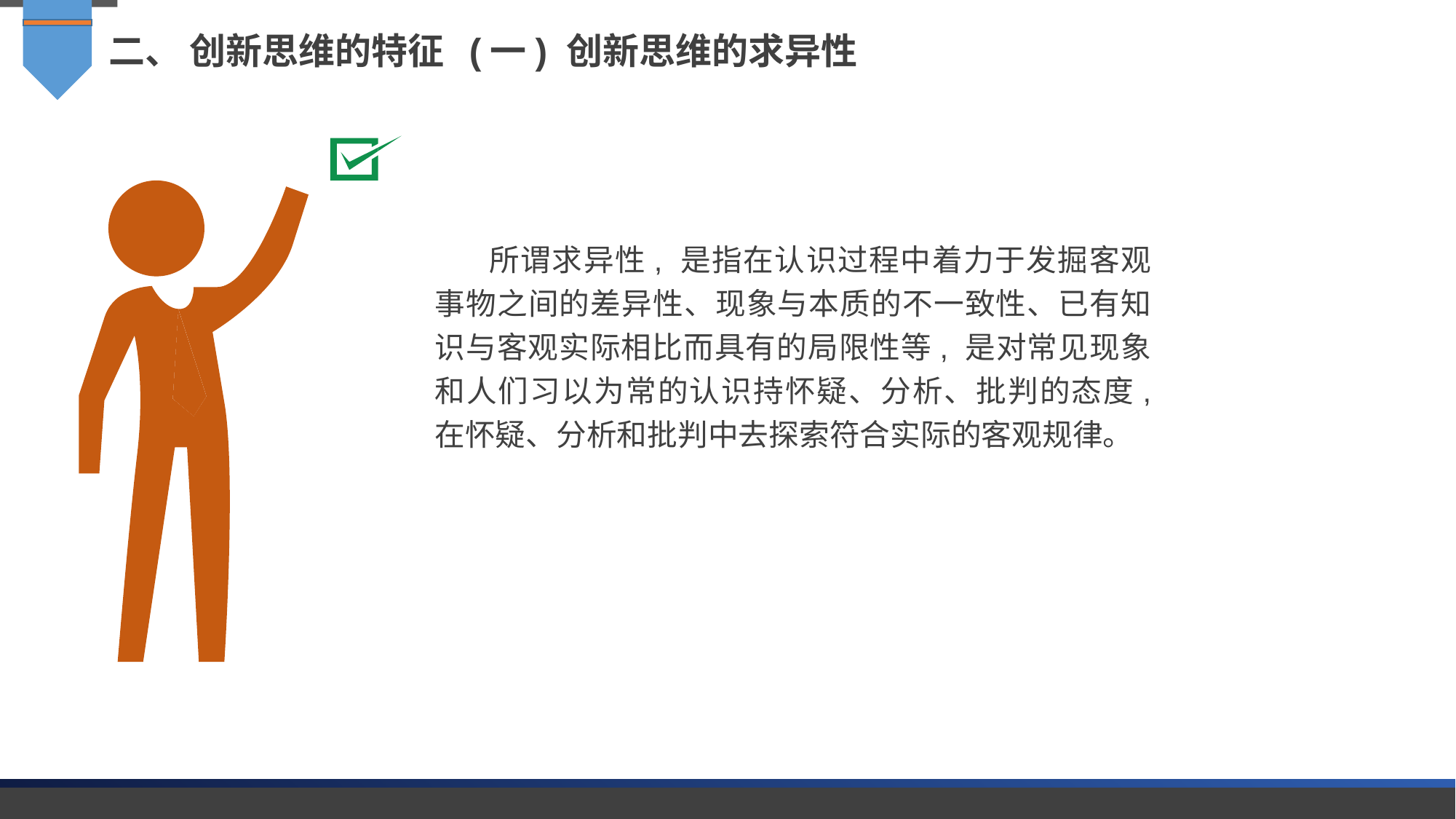

二、 创新思维的特征  (一) 创新思维的求异性

所谓求异性, 是指在认识过程中着力于发掘客观事物之间的差异性、现象与本质的不一致性、已有知识与客观实际相比而具有的局限性等, 是对常见现象和人们习以为常的认识持怀疑、分析、批判的态度, 在怀疑、分析和批判中去探索符合实际的客观规律。